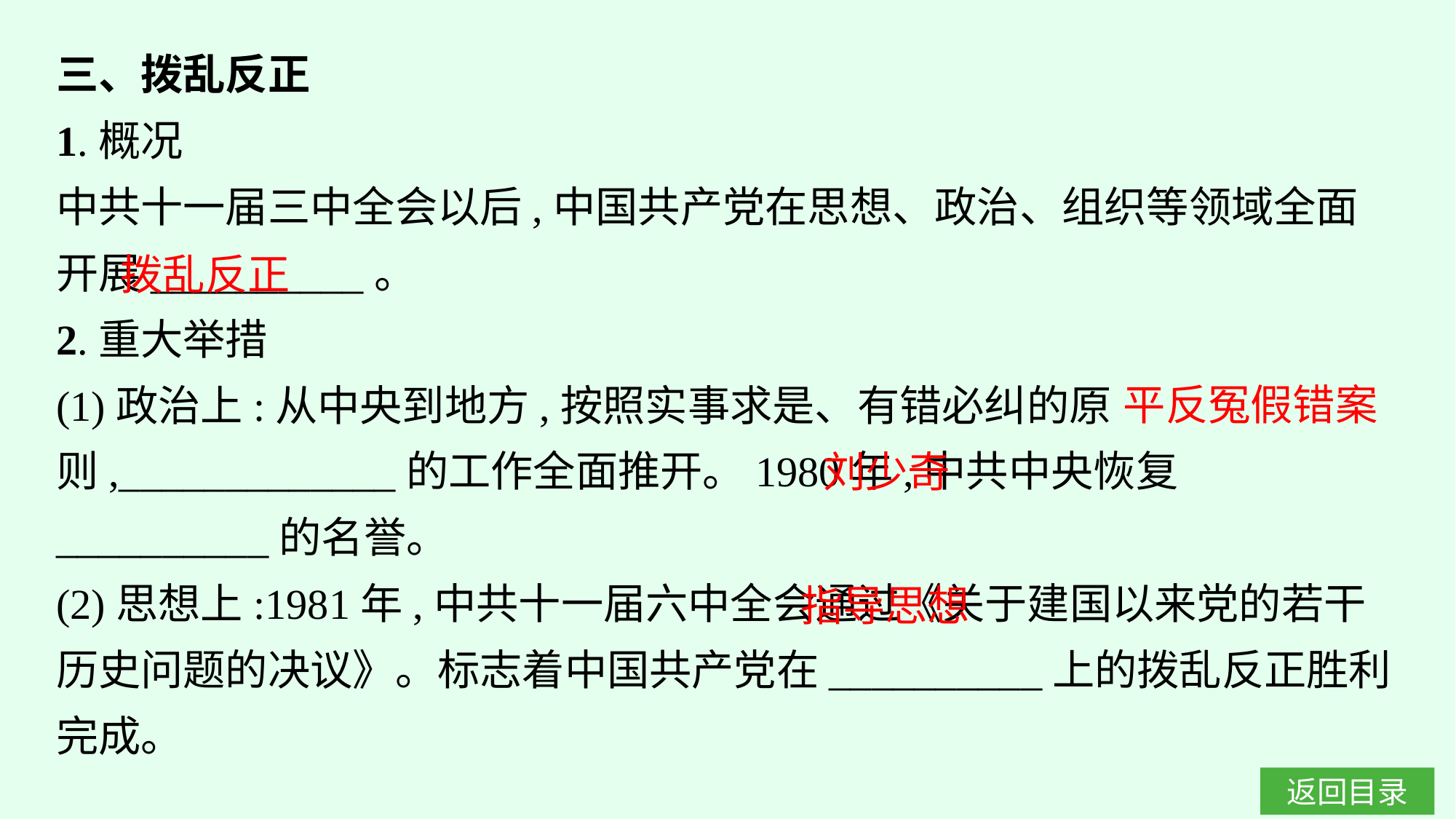

三、拨乱反正
1.概况
中共十一届三中全会以后,中国共产党在思想、政治、组织等领域全面开展__________。
2.重大举措
(1)政治上:从中央到地方,按照实事求是、有错必纠的原则,_____________的工作全面推开。1980年,中共中央恢复__________的名誉。
(2)思想上:1981年,中共十一届六中全会通过《关于建国以来党的若干历史问题的决议》。标志着中国共产党在__________上的拨乱反正胜利完成。
拨乱反正
平反冤假错案
刘少奇
指导思想